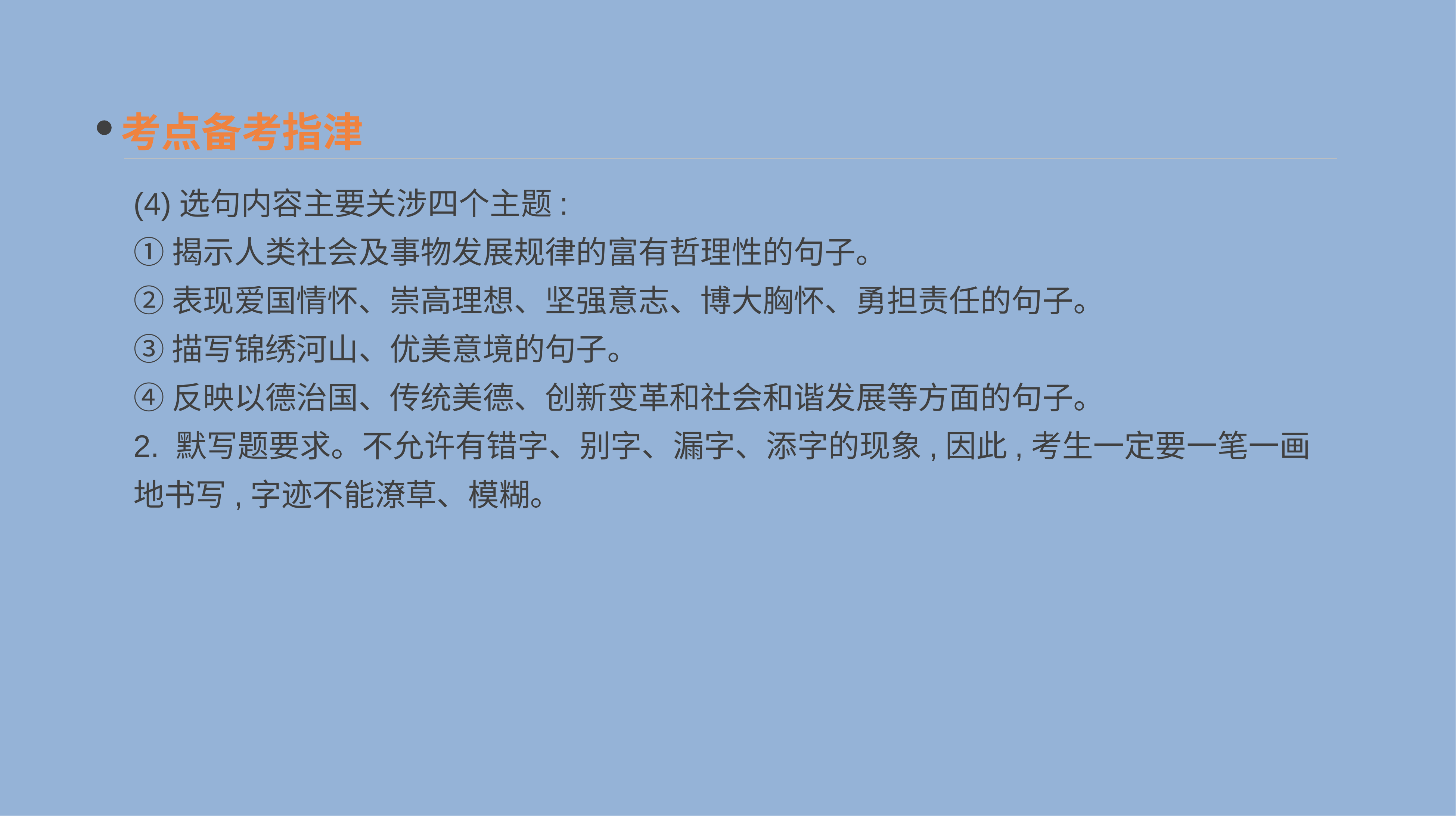

考点备考指津

(4)选句内容主要关涉四个主题:
①揭示人类社会及事物发展规律的富有哲理性的句子。
②表现爱国情怀、崇高理想、坚强意志、博大胸怀、勇担责任的句子。
③描写锦绣河山、优美意境的句子。
④反映以德治国、传统美德、创新变革和社会和谐发展等方面的句子。
2. 默写题要求。不允许有错字、别字、漏字、添字的现象,因此,考生一定要一笔一画地书写,字迹不能潦草、模糊。